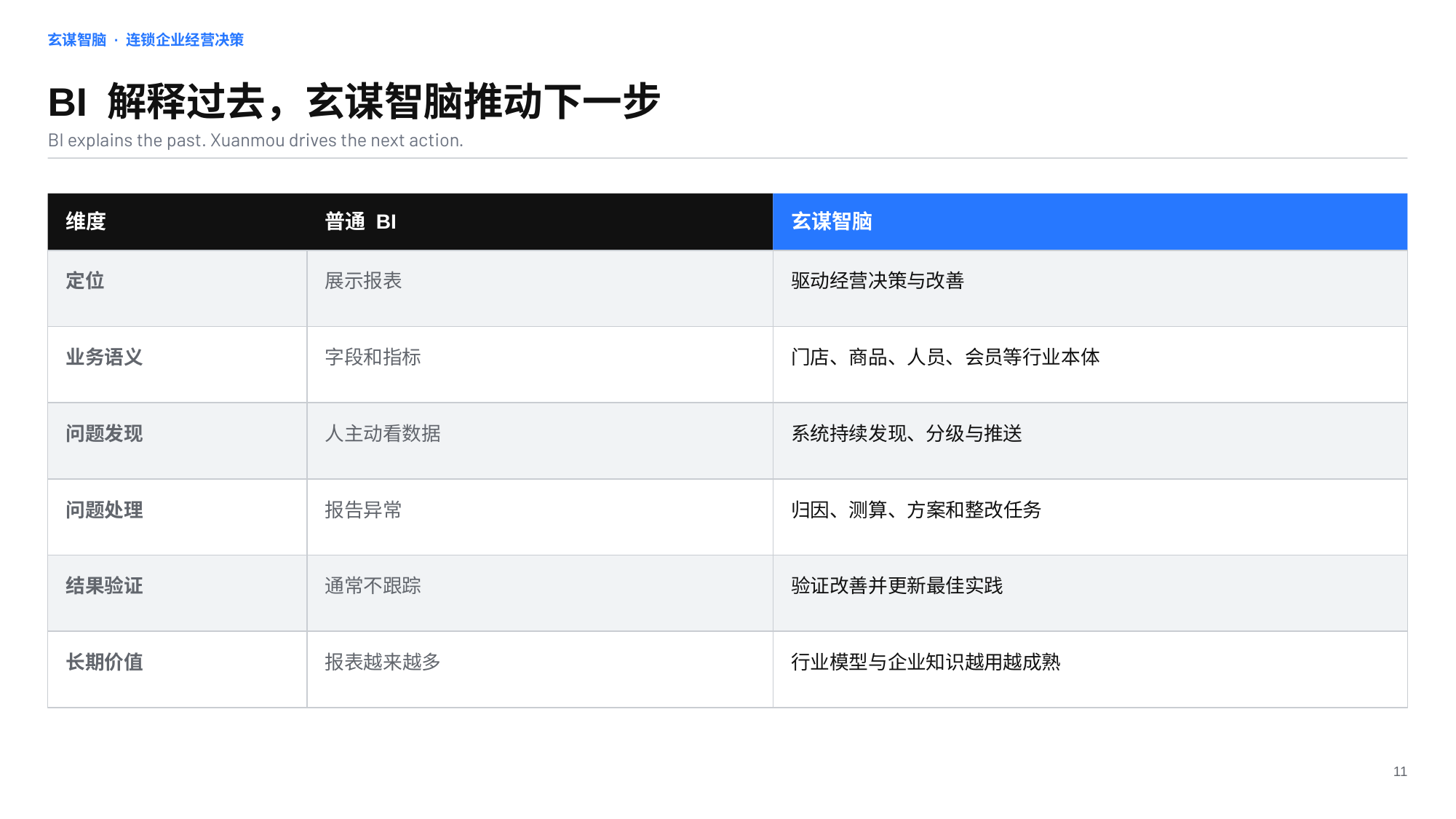

玄谋智脑 · 连锁企业经营决策
BI 解释过去，玄谋智脑推动下一步
BI explains the past. Xuanmou drives the next action.

维度
普通 BI
玄谋智脑

定位
展示报表
驱动经营决策与改善

业务语义
字段和指标
门店、商品、人员、会员等行业本体

问题发现
人主动看数据
系统持续发现、分级与推送

问题处理
报告异常
归因、测算、方案和整改任务

结果验证
通常不跟踪
验证改善并更新最佳实践

长期价值
报表越来越多
行业模型与企业知识越用越成熟
11